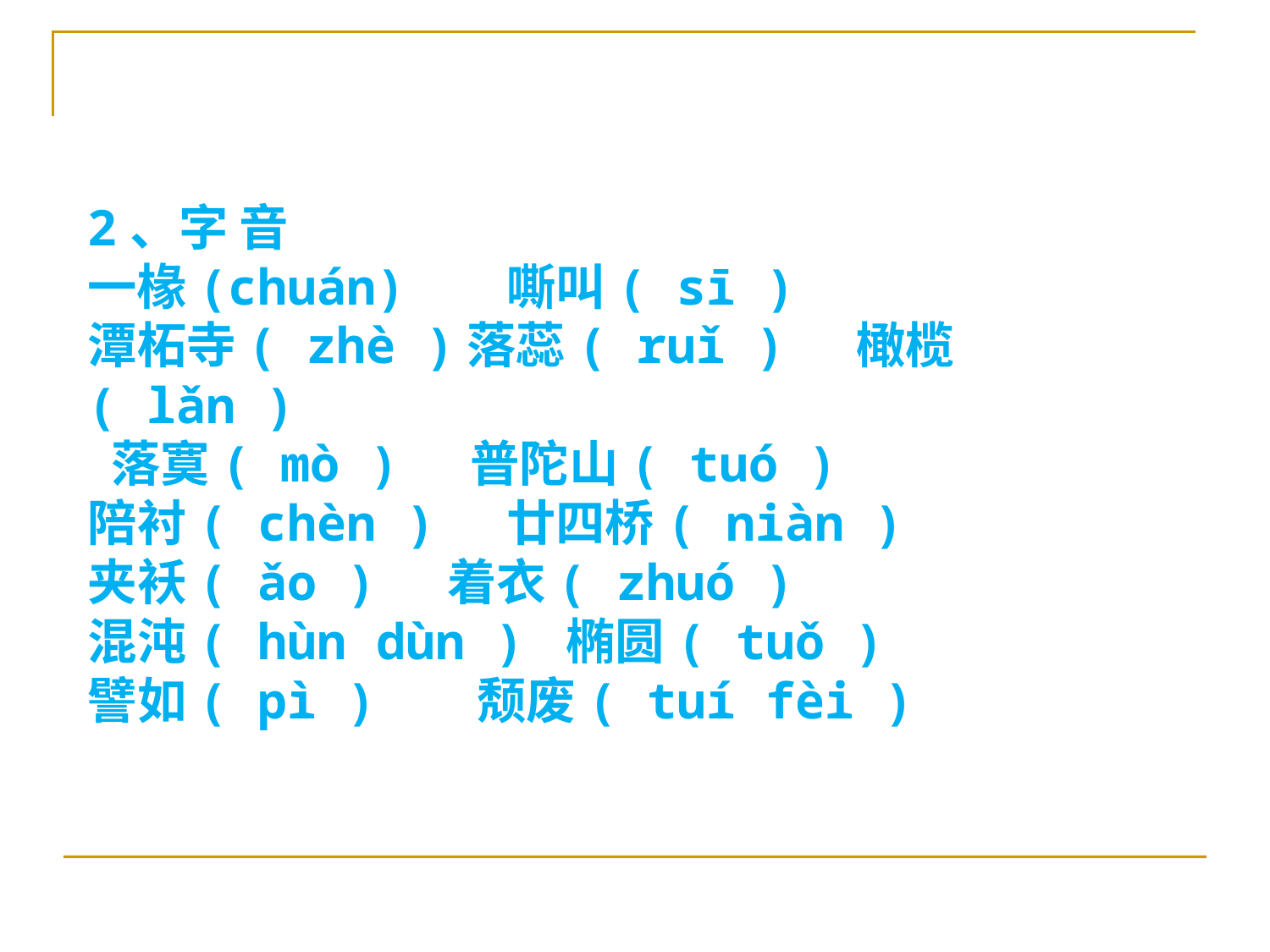

2、字 音
一椽(chuán)   嘶叫( sī )
潭柘寺( zhè )落蕊( ruǐ )  橄榄( lǎn )
 落寞( mò )  普陀山( tuó )
陪衬( chèn )  廿四桥( niàn )
夹袄( ǎo )  着衣( zhuó )
混沌( hùn dùn ) 椭圆( tuǒ )
譬如( pì )   颓废( tuí fèi )